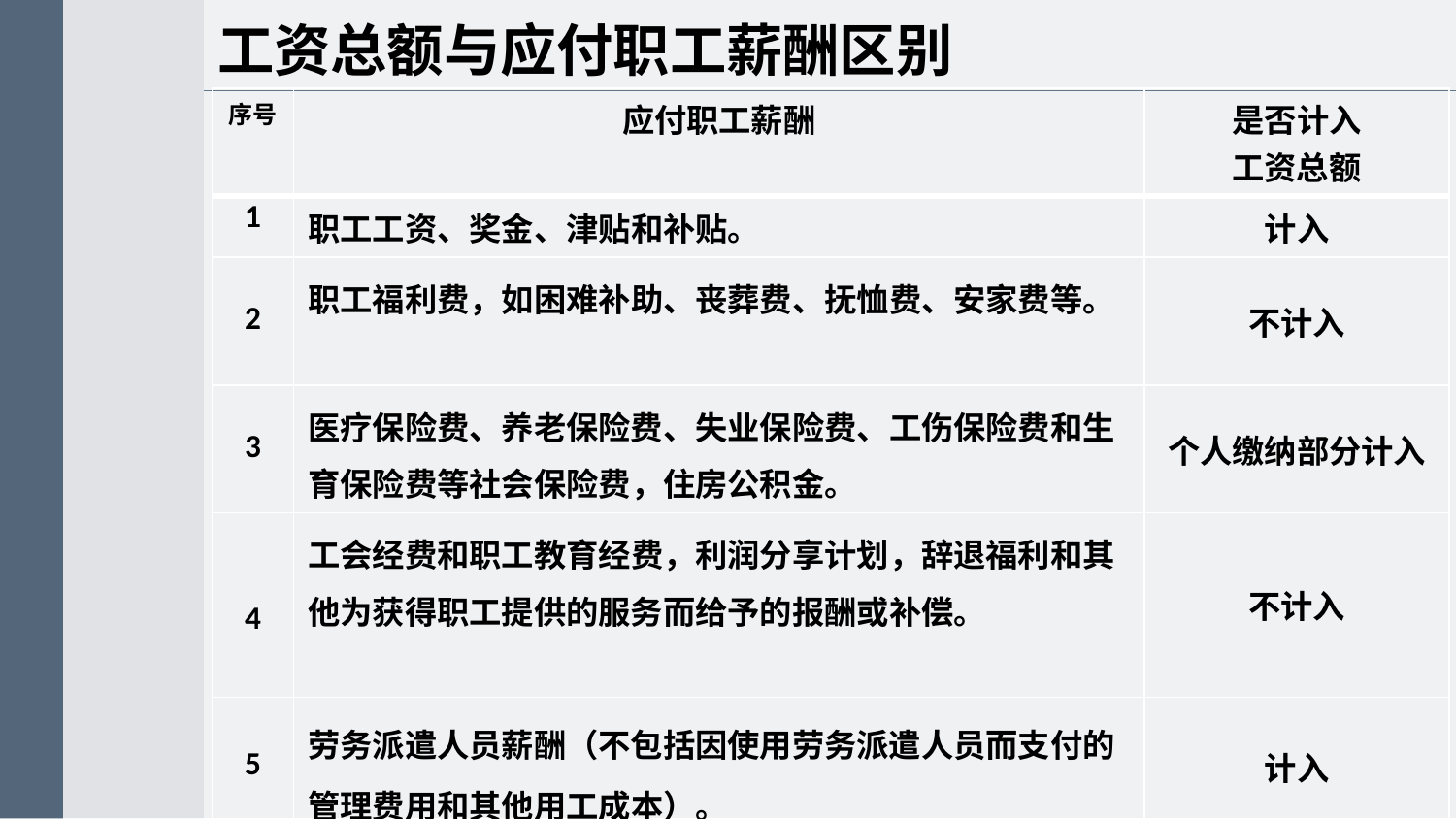

工资总额与应付职工薪酬区别
| 序号 | 应付职工薪酬 | 是否计入 工资总额 |
| --- | --- | --- |
| 1 | 职工工资、奖金、津贴和补贴。 | 计入 |
| 2 | 职工福利费，如困难补助、丧葬费、抚恤费、安家费等。 | 不计入 |
| 3 | 医疗保险费、养老保险费、失业保险费、工伤保险费和生育保险费等社会保险费，住房公积金。 | 个人缴纳部分计入 |
| 4 | 工会经费和职工教育经费，利润分享计划，辞退福利和其他为获得职工提供的服务而给予的报酬或补偿。 | 不计入 |
| 5 | 劳务派遣人员薪酬（不包括因使用劳务派遣人员而支付的管理费用和其他用工成本）。 | 计入 |